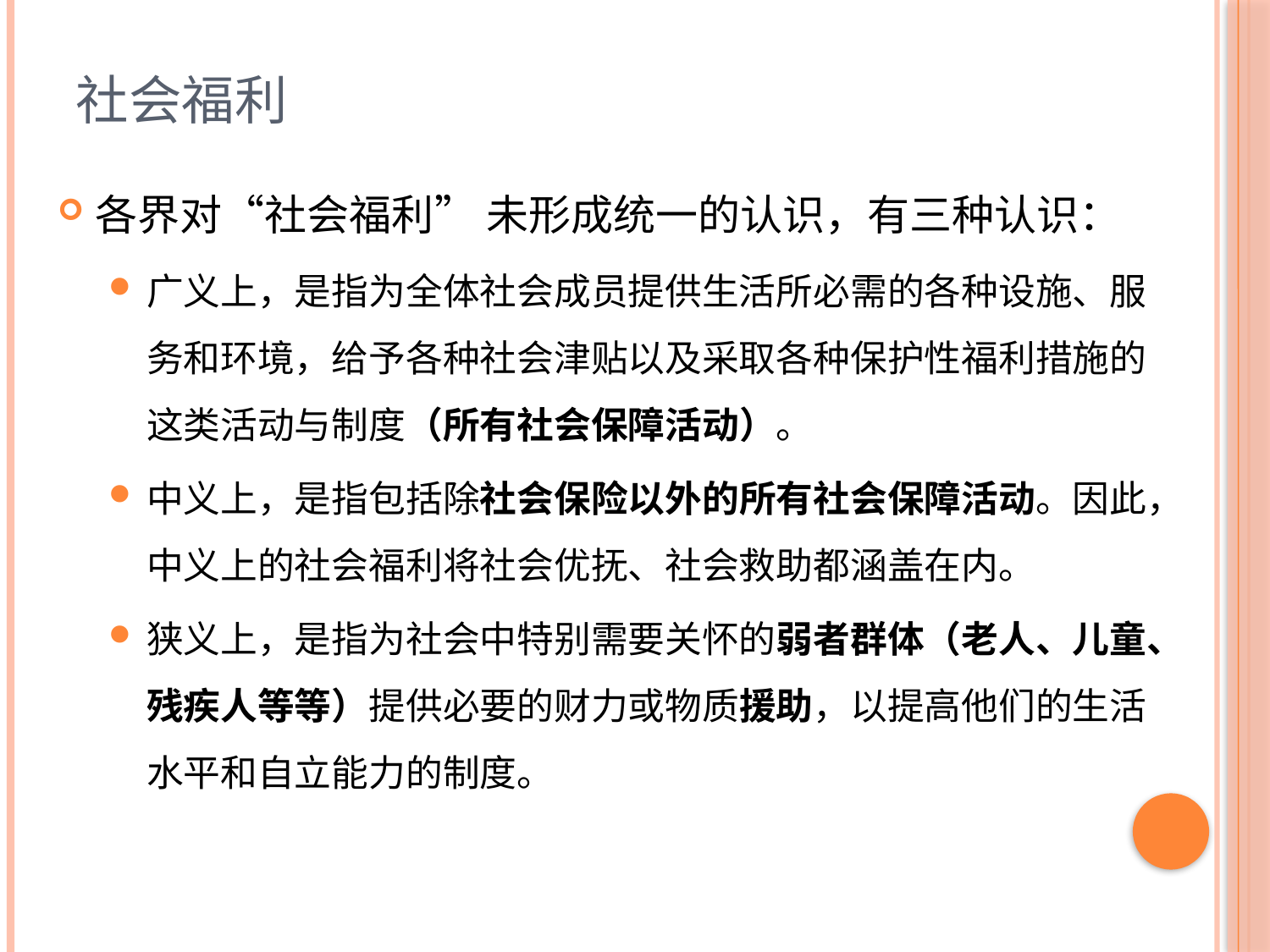

# 社会福利
各界对“社会福利” 未形成统一的认识，有三种认识：
广义上，是指为全体社会成员提供生活所必需的各种设施、服务和环境，给予各种社会津贴以及采取各种保护性福利措施的这类活动与制度（所有社会保障活动）。
中义上，是指包括除社会保险以外的所有社会保障活动。因此，中义上的社会福利将社会优抚、社会救助都涵盖在内。
狭义上，是指为社会中特别需要关怀的弱者群体（老人、儿童、残疾人等等）提供必要的财力或物质援助，以提高他们的生活水平和自立能力的制度。